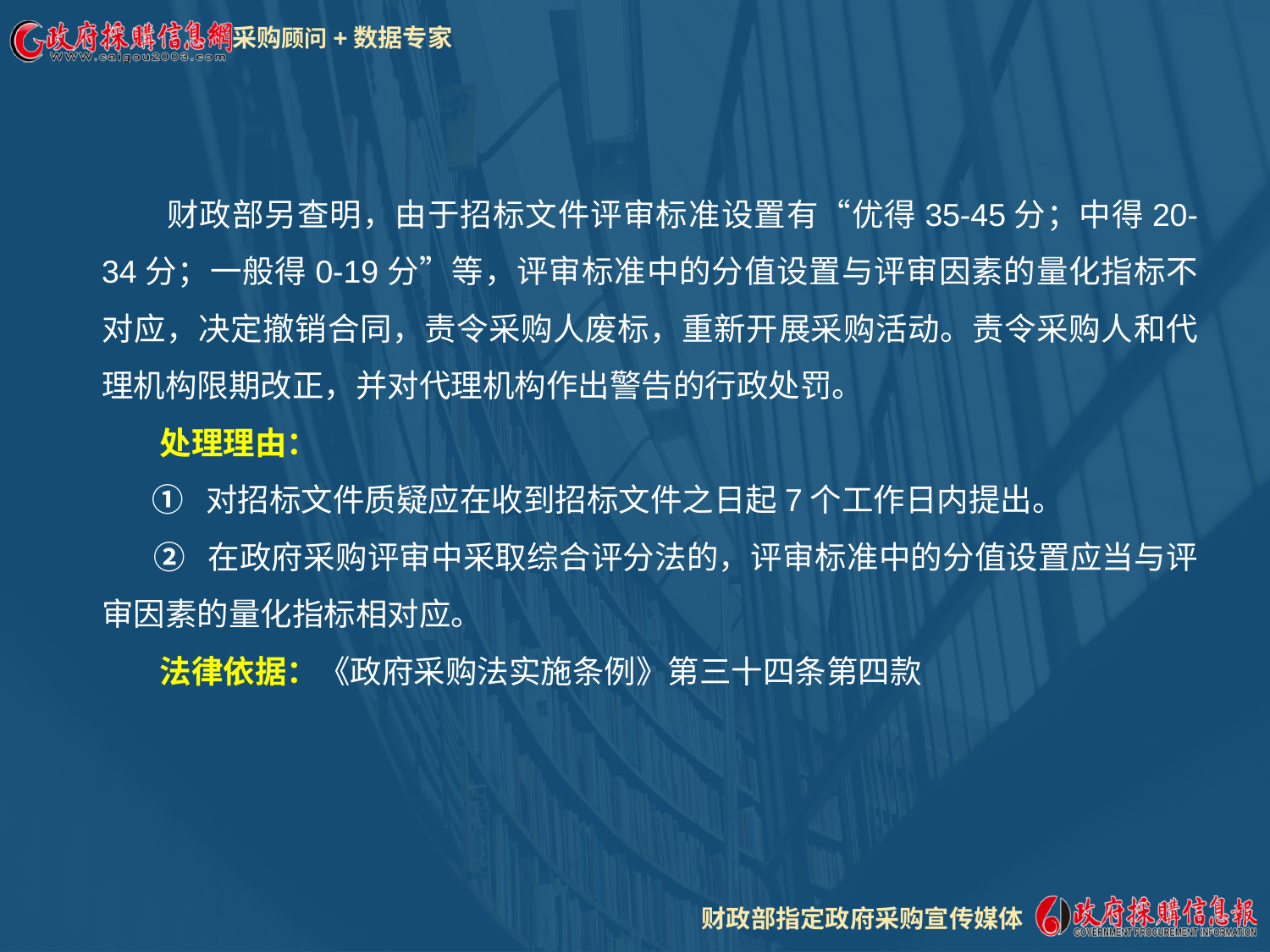

财政部另查明，由于招标文件评审标准设置有“优得35-45分；中得20-34分；一般得0-19分”等，评审标准中的分值设置与评审因素的量化指标不对应，决定撤销合同，责令采购人废标，重新开展采购活动。责令采购人和代理机构限期改正，并对代理机构作出警告的行政处罚。
       处理理由：
       ①  对招标文件质疑应在收到招标文件之日起7个工作日内提出。
       ②  在政府采购评审中采取综合评分法的，评审标准中的分值设置应当与评审因素的量化指标相对应。
       法律依据：《政府采购法实施条例》第三十四条第四款